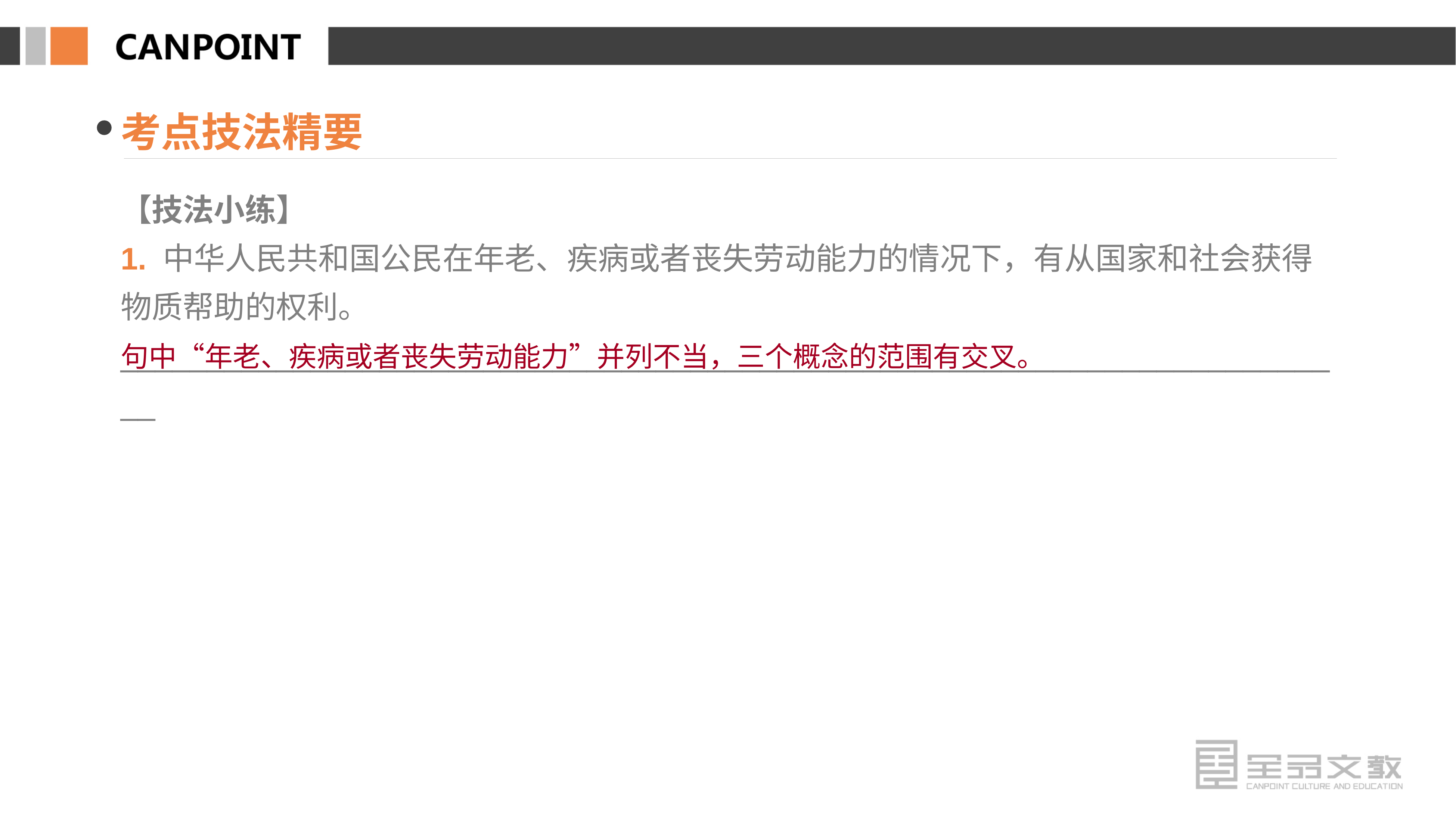

考点技法精要

【技法小练】
1. 中华人民共和国公民在年老、疾病或者丧失劳动能力的情况下，有从国家和社会获得物质帮助的权利。
________________________________________________________________________

句中“年老、疾病或者丧失劳动能力”并列不当，三个概念的范围有交叉。